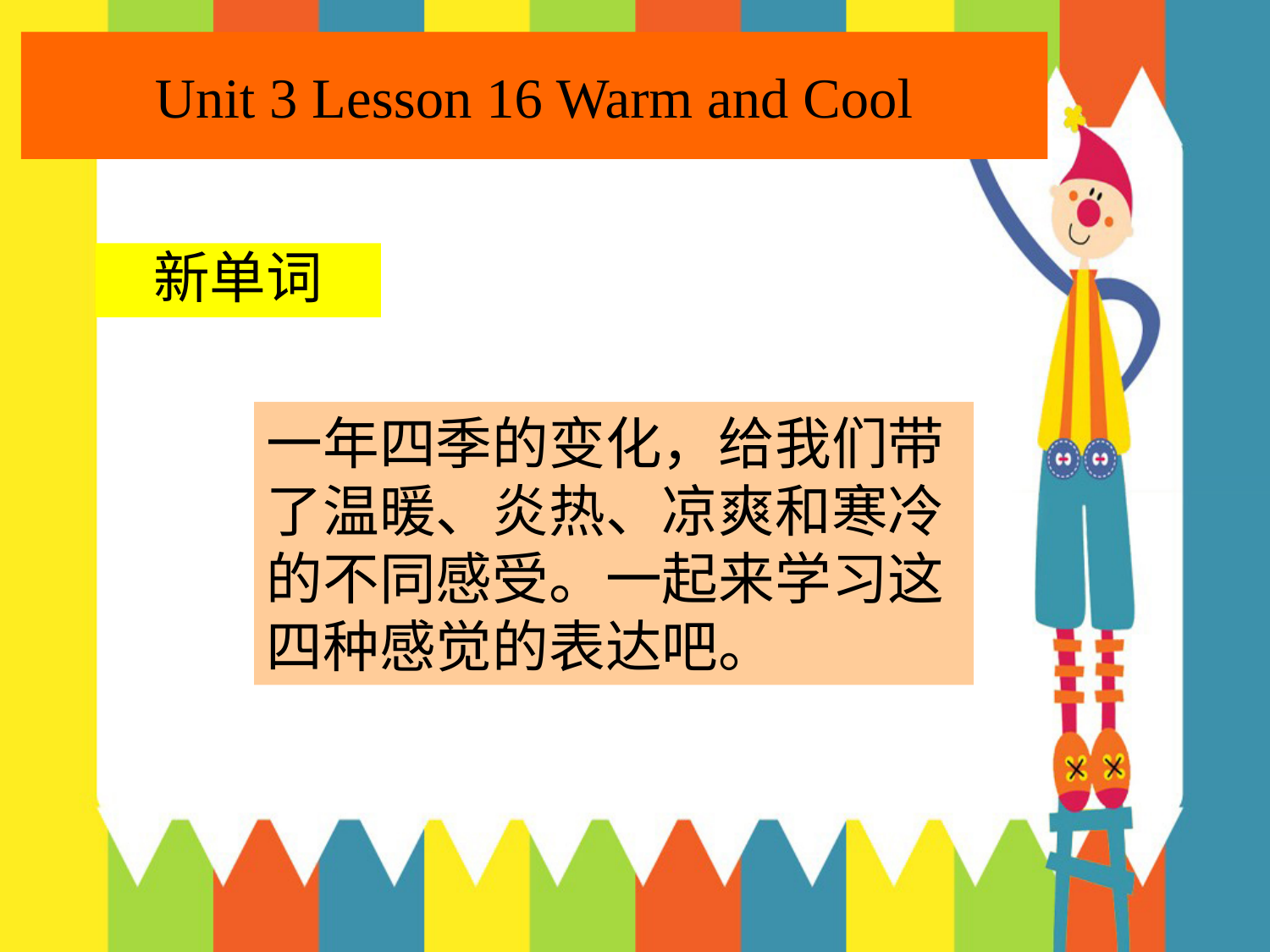

# Unit 3 Lesson 16 Warm and Cool
新单词
一年四季的变化，给我们带了温暖、炎热、凉爽和寒冷的不同感受。一起来学习这四种感觉的表达吧。